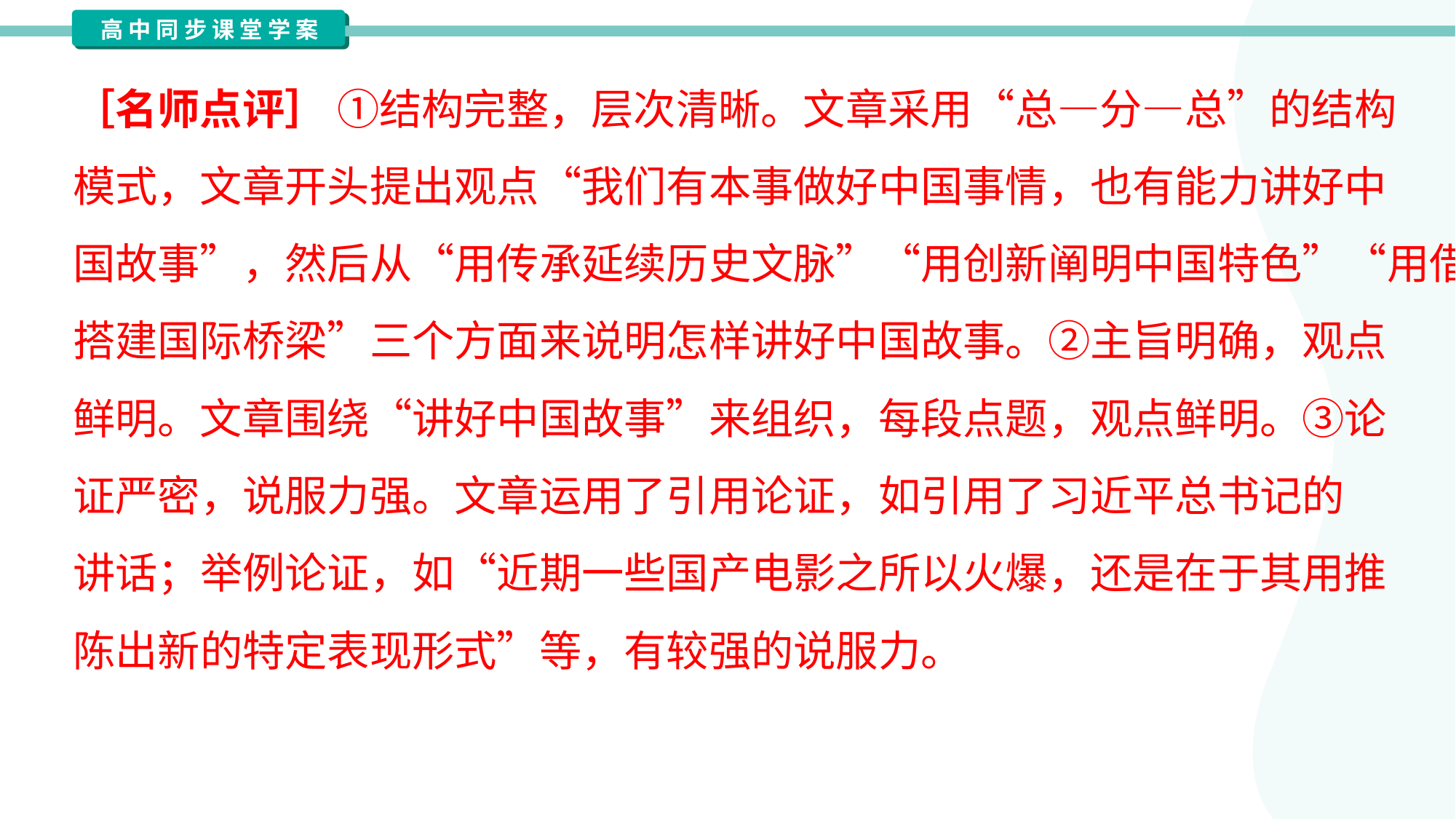

［名师点评］ ①结构完整，层次清晰。文章采用“总—分—总”的结构
模式，文章开头提出观点“我们有本事做好中国事情，也有能力讲好中
国故事”，然后从“用传承延续历史文脉”“用创新阐明中国特色”“用借鉴
搭建国际桥梁”三个方面来说明怎样讲好中国故事。②主旨明确，观点
鲜明。文章围绕“讲好中国故事”来组织，每段点题，观点鲜明。③论
证严密，说服力强。文章运用了引用论证，如引用了习近平总书记的
讲话；举例论证，如“近期一些国产电影之所以火爆，还是在于其用推
陈出新的特定表现形式”等，有较强的说服力。